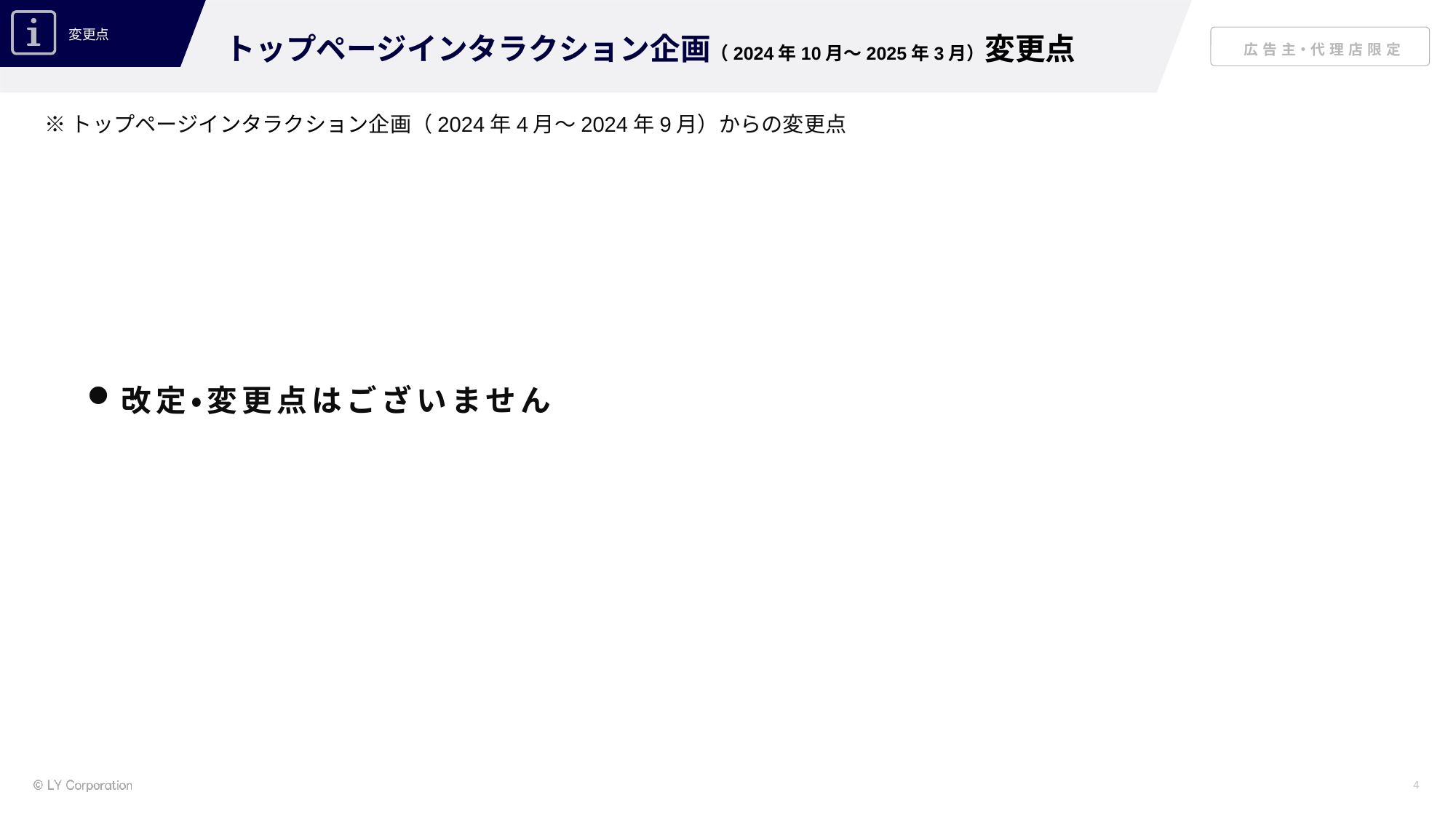

トップページインタラクション企画（2024年10月～2025年3月）変更点
※トップページインタラクション企画（2024年4月～2024年9月）からの変更点
改定・変更点はございません